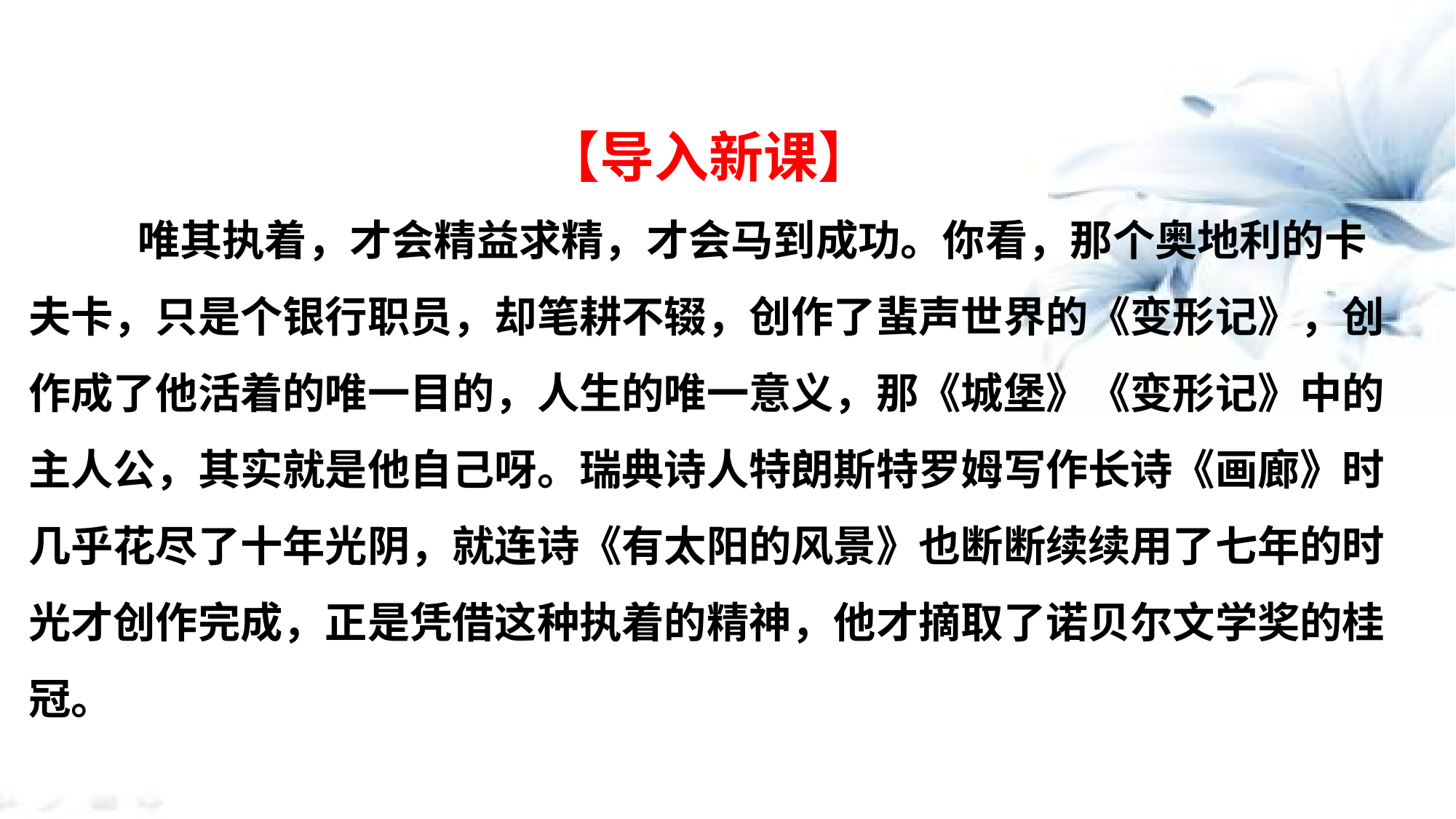

【导入新课】
	唯其执着，才会精益求精，才会马到成功。你看，那个奥地利的卡夫卡，只是个银行职员，却笔耕不辍，创作了蜚声世界的《变形记》，创作成了他活着的唯一目的，人生的唯一意义，那《城堡》《变形记》中的主人公，其实就是他自己呀。瑞典诗人特朗斯特罗姆写作长诗《画廊》时几乎花尽了十年光阴，就连诗《有太阳的风景》也断断续续用了七年的时光才创作完成，正是凭借这种执着的精神，他才摘取了诺贝尔文学奖的桂冠。